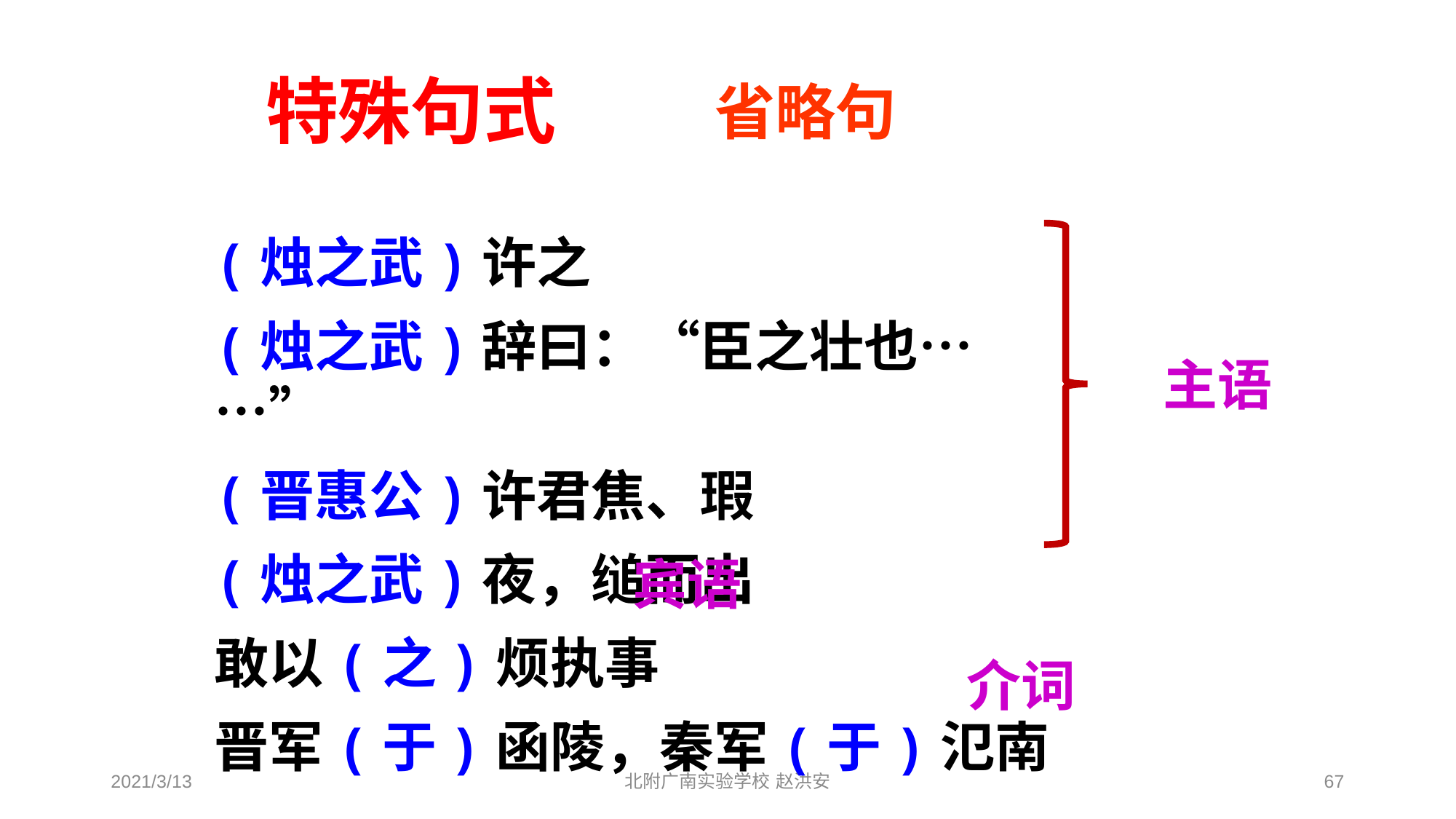

特殊句式
省略句
(烛之武)许之
(烛之武)辞曰：“臣之壮也……”
(晋惠公)许君焦、瑕
(烛之武)夜，缒而出
敢以(之)烦执事
晋军(于)函陵，秦军(于)氾南

主语
宾语
介词
2021/3/13
北附广南实验学校 赵洪安
67